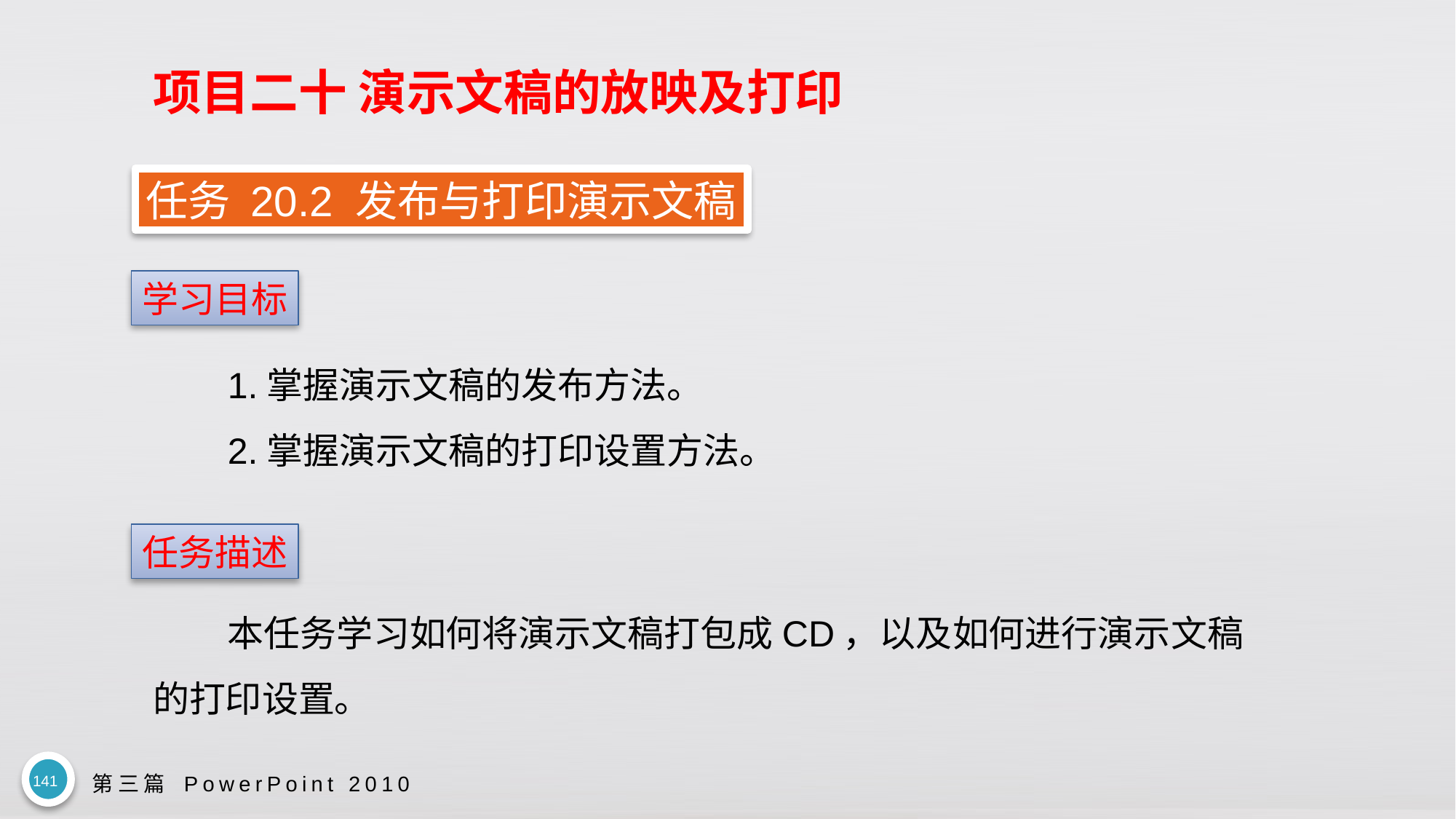

# 项目二十 演示文稿的放映及打印
任务 20.2 发布与打印演示文稿
学习目标
1.掌握演示文稿的发布方法。
2.掌握演示文稿的打印设置方法。
任务描述
本任务学习如何将演示文稿打包成CD，以及如何进行演示文稿的打印设置。
141